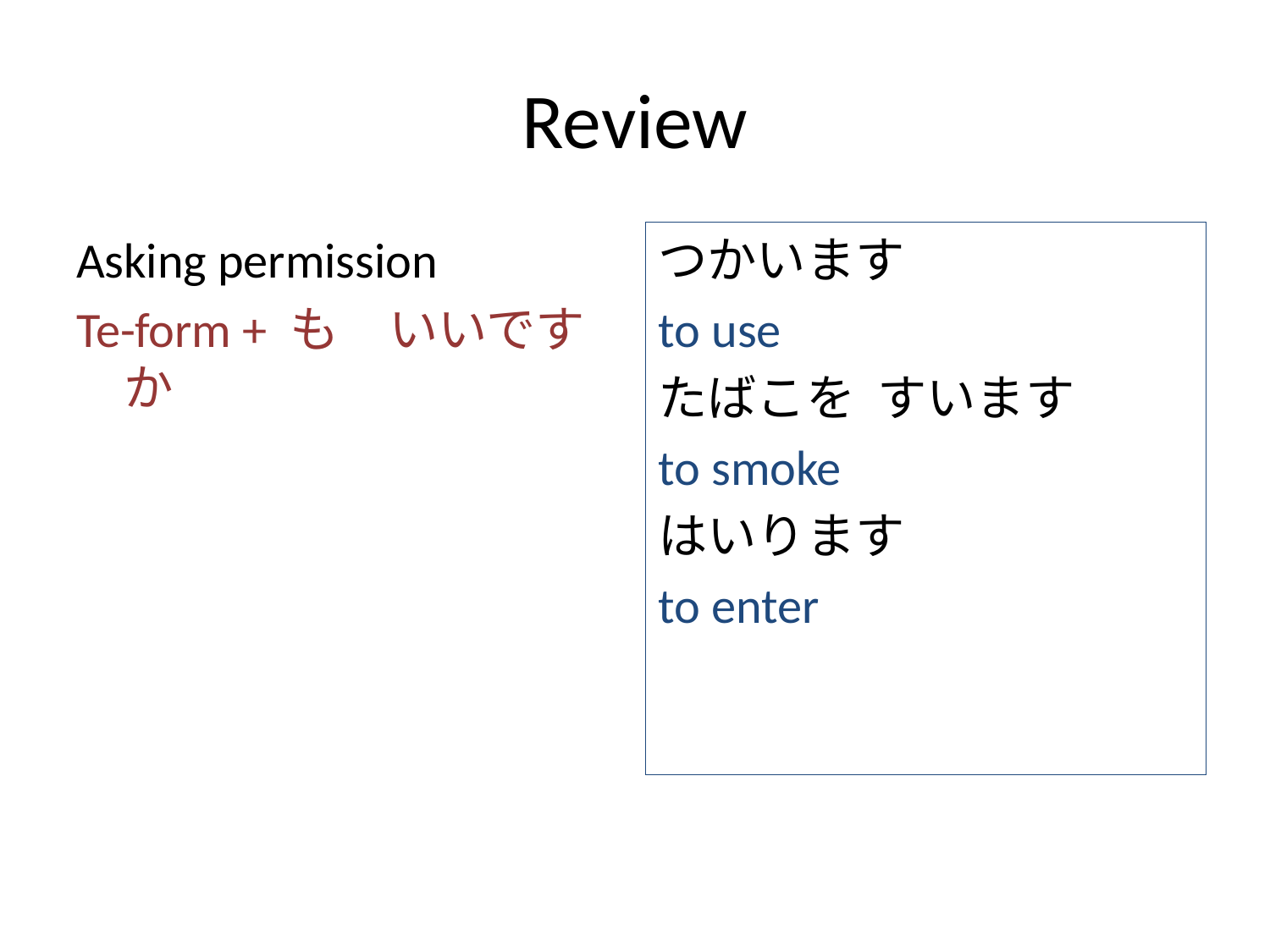

# Review
Asking permission
Te-form + も　いいですか

つかいます
to use
たばこを  すいます
to smoke
はいります
to enter